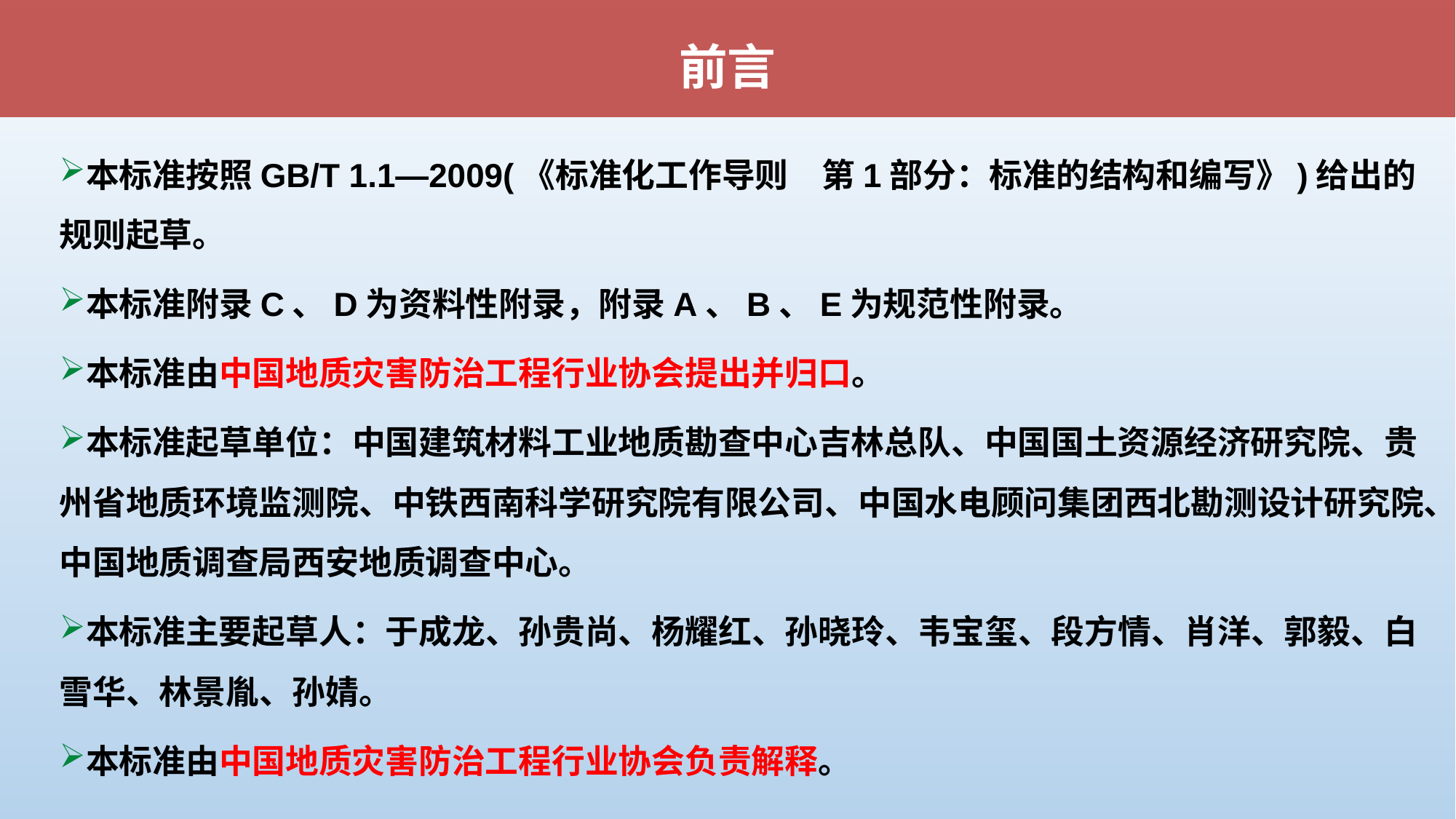

前言

本标准按照GB/T 1.1—2009(《标准化工作导则　第1部分：标准的结构和编写》)给出的规则起草。
本标准附录C、D为资料性附录，附录A、B、E为规范性附录。
本标准由中国地质灾害防治工程行业协会提出并归口。
本标准起草单位：中国建筑材料工业地质勘查中心吉林总队、中国国土资源经济研究院、贵州省地质环境监测院、中铁西南科学研究院有限公司、中国水电顾问集团西北勘测设计研究院、中国地质调查局西安地质调查中心。
本标准主要起草人：于成龙、孙贵尚、杨耀红、孙晓玲、韦宝玺、段方情、肖洋、郭毅、白雪华、林景胤、孙婧。
本标准由中国地质灾害防治工程行业协会负责解释。